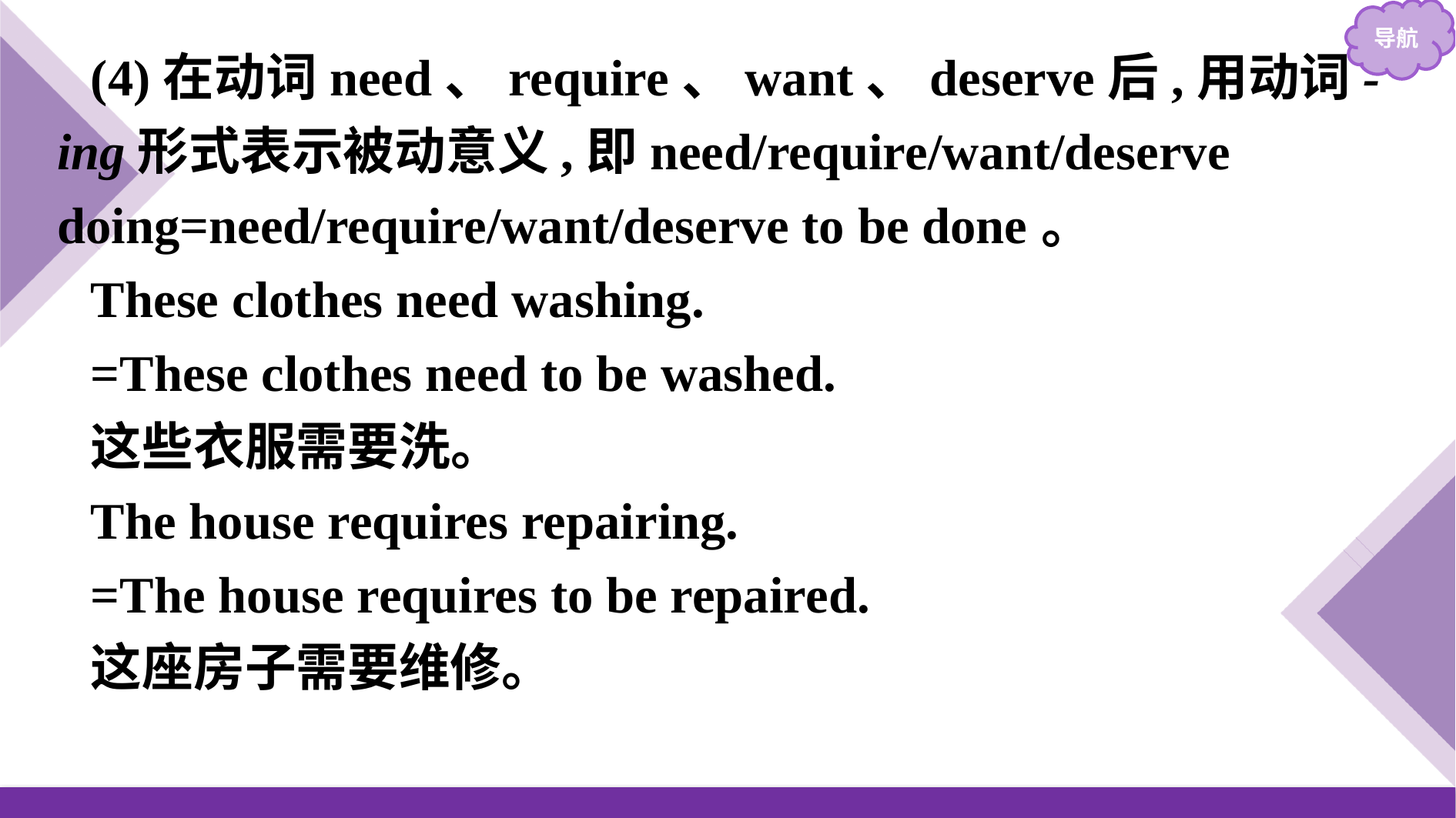

(4)在动词need、require、want、deserve后,用动词-ing形式表示被动意义,即need/require/want/deserve doing=need/require/want/deserve to be done。
These clothes need washing.
=These clothes need to be washed.
这些衣服需要洗。
The house requires repairing.
=The house requires to be repaired.
这座房子需要维修。